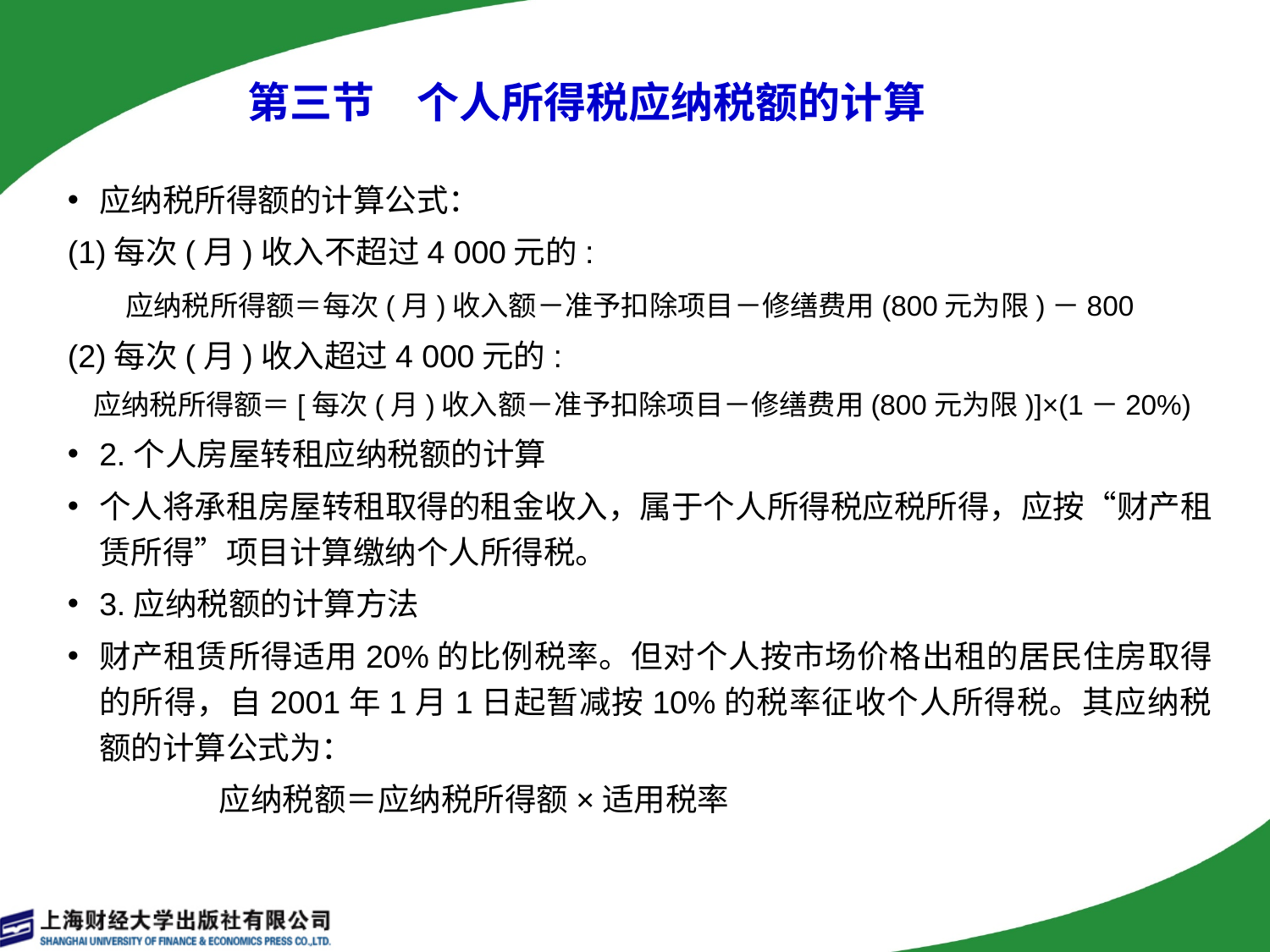

第三节　个人所得税应纳税额的计算
应纳税所得额的计算公式：
(1)每次(月)收入不超过4 000元的:
       应纳税所得额＝每次(月)收入额－准予扣除项目－修缮费用(800元为限)－800
(2)每次(月)收入超过4 000元的:
   应纳税所得额＝[每次(月)收入额－准予扣除项目－修缮费用(800元为限)]×(1－20%)
2.个人房屋转租应纳税额的计算
个人将承租房屋转租取得的租金收入，属于个人所得税应税所得，应按“财产租赁所得”项目计算缴纳个人所得税。
3.应纳税额的计算方法
财产租赁所得适用20%的比例税率。但对个人按市场价格出租的居民住房取得的所得，自2001年1月1日起暂减按10%的税率征收个人所得税。其应纳税额的计算公式为：
                    应纳税额＝应纳税所得额×适用税率